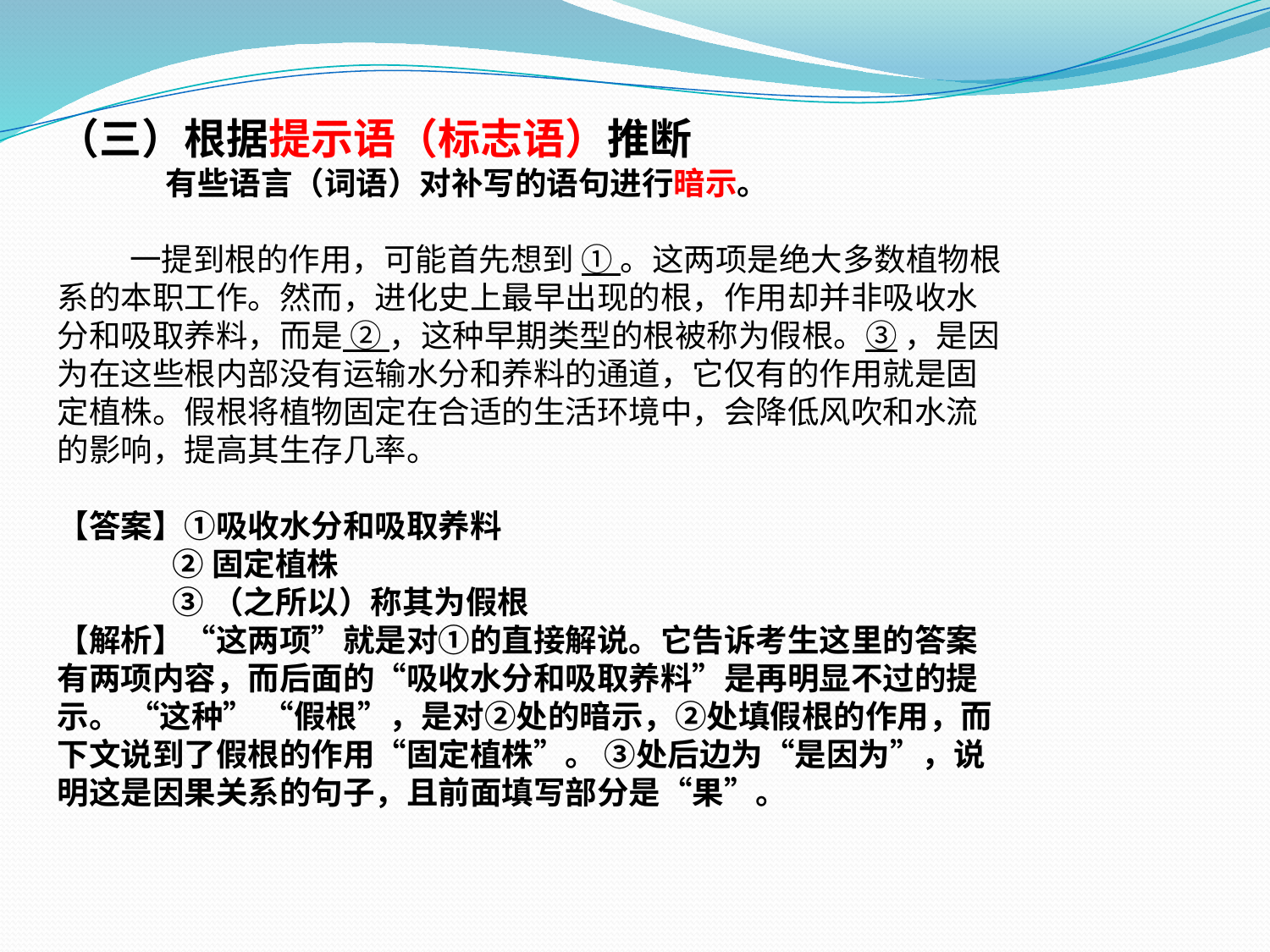

（三）根据提示语（标志语）推断
              有些语言（词语）对补写的语句进行暗示。

         一提到根的作用，可能首先想到 ① 。这两项是绝大多数植物根系的本职工作。然而，进化史上最早出现的根，作用却并非吸收水分和吸取养料，而是 ② ，这种早期类型的根被称为假根。③ ，是因为在这些根内部没有运输水分和养料的通道，它仅有的作用就是固定植株。假根将植物固定在合适的生活环境中，会降低风吹和水流的影响，提高其生存几率。

【答案】①吸收水分和吸取养料
                ②固定植株
                ③（之所以）称其为假根
【解析】“这两项”就是对①的直接解说。它告诉考生这里的答案有两项内容，而后面的“吸收水分和吸取养料”是再明显不过的提示。 “这种” “假根”，是对②处的暗示，②处填假根的作用，而下文说到了假根的作用“固定植株”。 ③处后边为“是因为”，说明这是因果关系的句子，且前面填写部分是“果”。